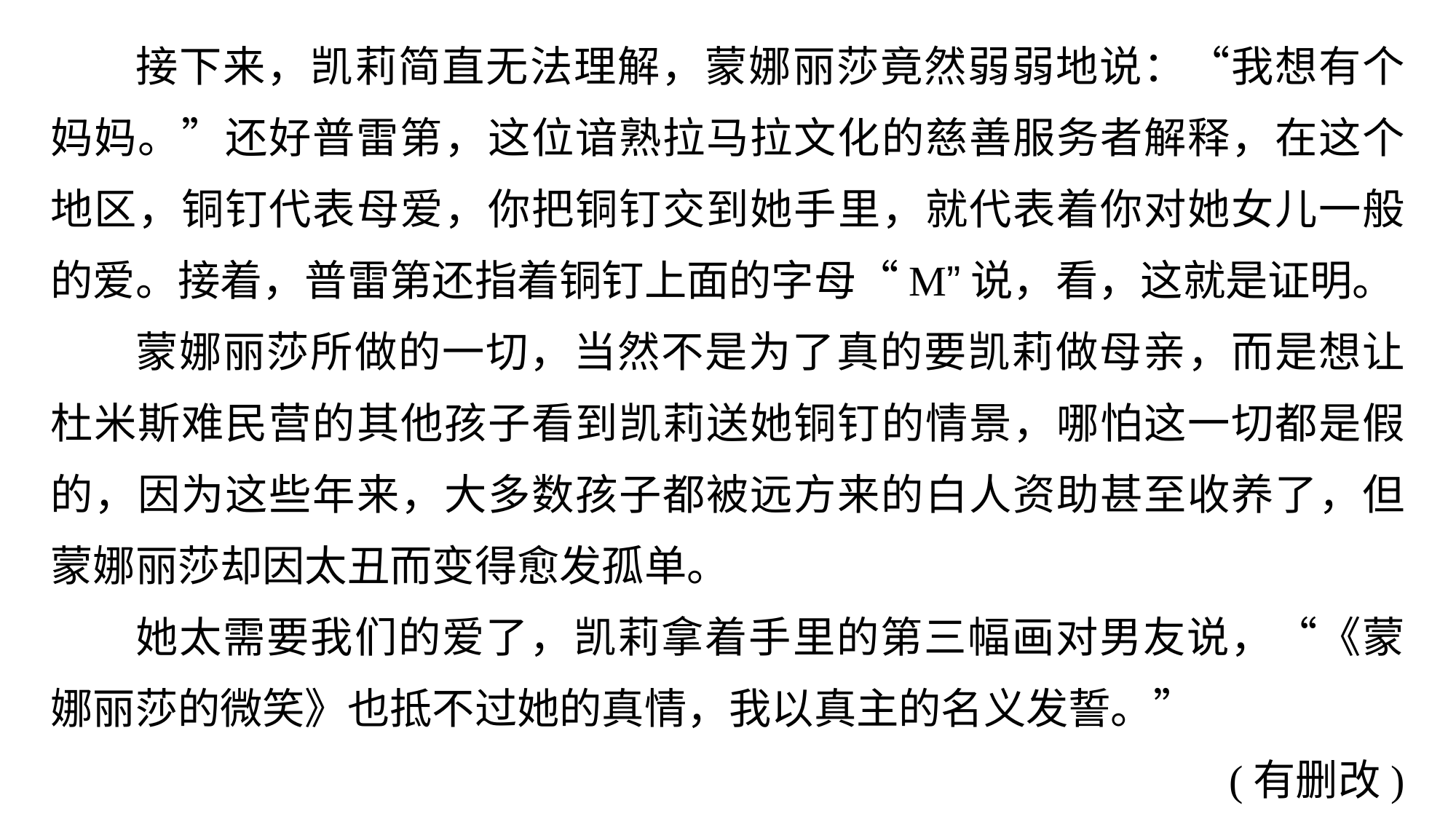

接下来，凯莉简直无法理解，蒙娜丽莎竟然弱弱地说：“我想有个妈妈。”还好普雷第，这位谙熟拉马拉文化的慈善服务者解释，在这个地区，铜钉代表母爱，你把铜钉交到她手里，就代表着你对她女儿一般的爱。接着，普雷第还指着铜钉上面的字母“M”说，看，这就是证明。
蒙娜丽莎所做的一切，当然不是为了真的要凯莉做母亲，而是想让杜米斯难民营的其他孩子看到凯莉送她铜钉的情景，哪怕这一切都是假的，因为这些年来，大多数孩子都被远方来的白人资助甚至收养了，但蒙娜丽莎却因太丑而变得愈发孤单。
她太需要我们的爱了，凯莉拿着手里的第三幅画对男友说，“《蒙娜丽莎的微笑》也抵不过她的真情，我以真主的名义发誓。”
(有删改)